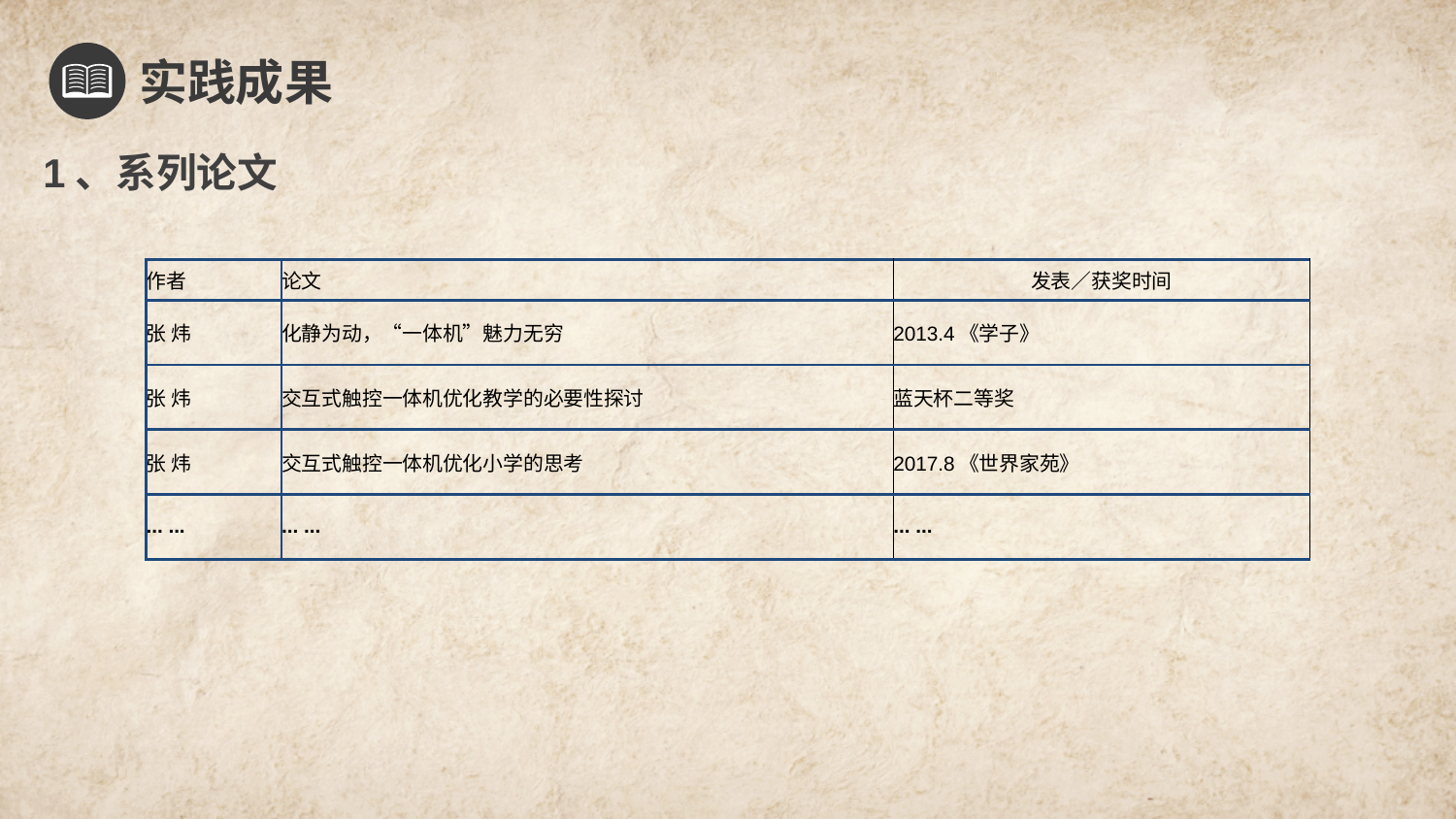

实践成果
1、系列论文

| 作者 | 论文 | 发表／获奖时间 |
| --- | --- | --- |
| 张 炜 | 化静为动，“一体机”魅力无穷 | 2013.4《学子》 |
| 张 炜 | 交互式触控一体机优化教学的必要性探讨 | 蓝天杯二等奖 |
| 张 炜 | 交互式触控一体机优化小学的思考 | 2017.8《世界家苑》 |
| ... ... | ... ... | ... ... |